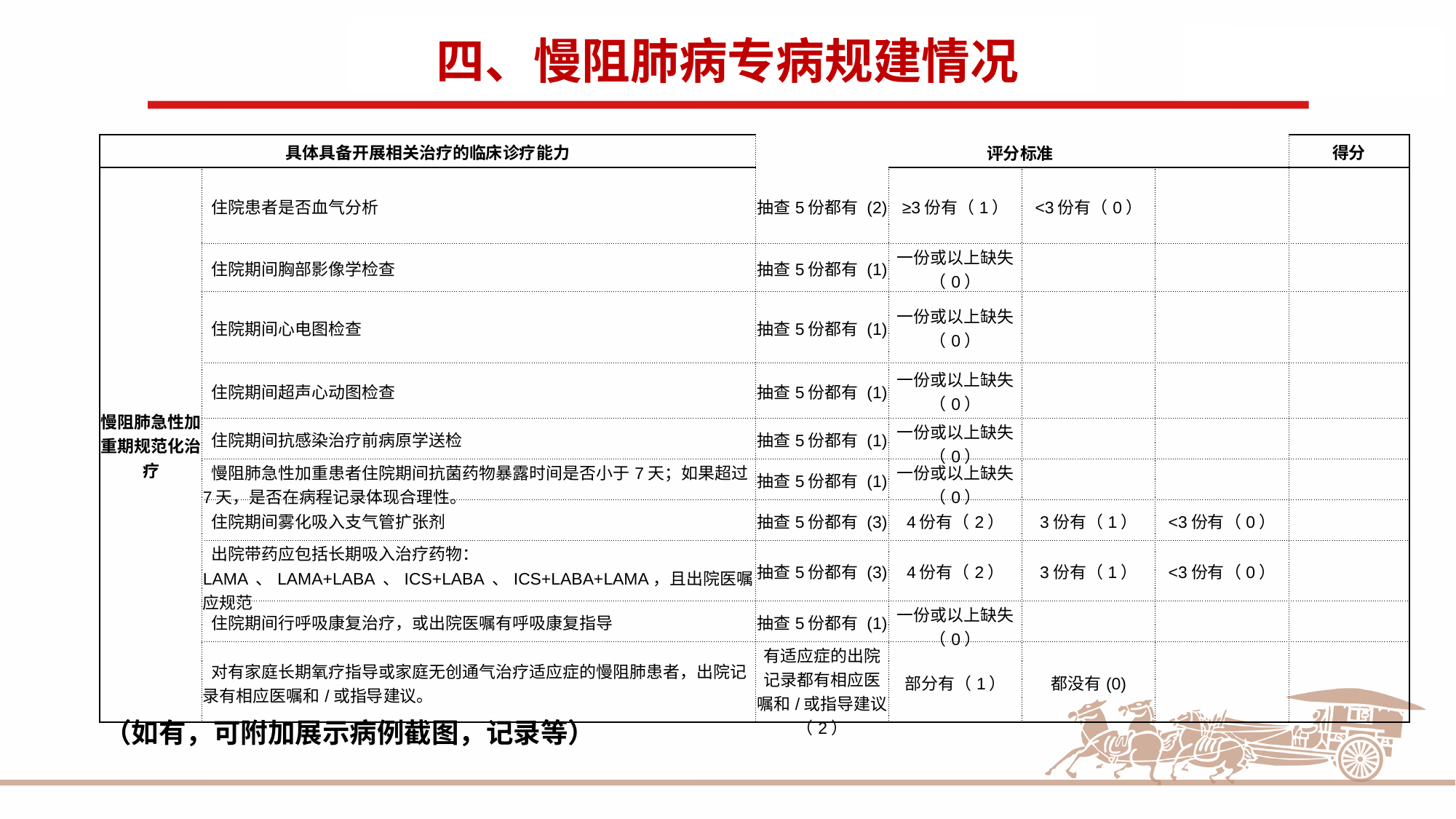

四、慢阻肺病专病规建情况
| 具体具备开展相关治疗的临床诊疗能力 |  | 评分标准 |  |  |  | 得分 |
| --- | --- | --- | --- | --- | --- | --- |
| 慢阻肺急性加重期规范化治疗 | 住院患者是否血气分析 | 抽查5份都有 (2) | ≥3份有（1） | <3份有（0） |  |  |
|  | 住院期间胸部影像学检查 | 抽查5份都有 (1) | 一份或以上缺失（0） |  |  |  |
|  | 住院期间心电图检查 | 抽查5份都有 (1) | 一份或以上缺失（0） |  |  |  |
|  | 住院期间超声心动图检查 | 抽查5份都有 (1) | 一份或以上缺失（0） |  |  |  |
|  | 住院期间抗感染治疗前病原学送检 | 抽查5份都有 (1) | 一份或以上缺失（0） |  |  |  |
|  | 慢阻肺急性加重患者住院期间抗菌药物暴露时间是否小于7天；如果超过 7天，是否在病程记录体现合理性。 | 抽查5份都有 (1) | 一份或以上缺失（0） |  |  |  |
|  | 住院期间雾化吸入支气管扩张剂 | 抽查5份都有 (3) | 4份有（2） | 3份有（1） | <3份有（0） |  |
|  | 出院带药应包括长期吸入治疗药物：LAMA 、LAMA+LABA 、ICS+LABA 、ICS+LABA+LAMA，且出院医嘱应规范 | 抽查5份都有 (3) | 4份有（2） | 3份有（1） | <3份有（0） |  |
|  | 住院期间行呼吸康复治疗，或出院医嘱有呼吸康复指导 | 抽查5份都有 (1) | 一份或以上缺失（0） |  |  |  |
|  | 对有家庭长期氧疗指导或家庭无创通气治疗适应症的慢阻肺患者，出院记录有相应医嘱和/或指导建议。 | 有适应症的出院记录都有相应医嘱和/或指导建议（2） | 部分有（1） | 都没有(0) |  |  |
（如有，可附加展示病例截图，记录等）